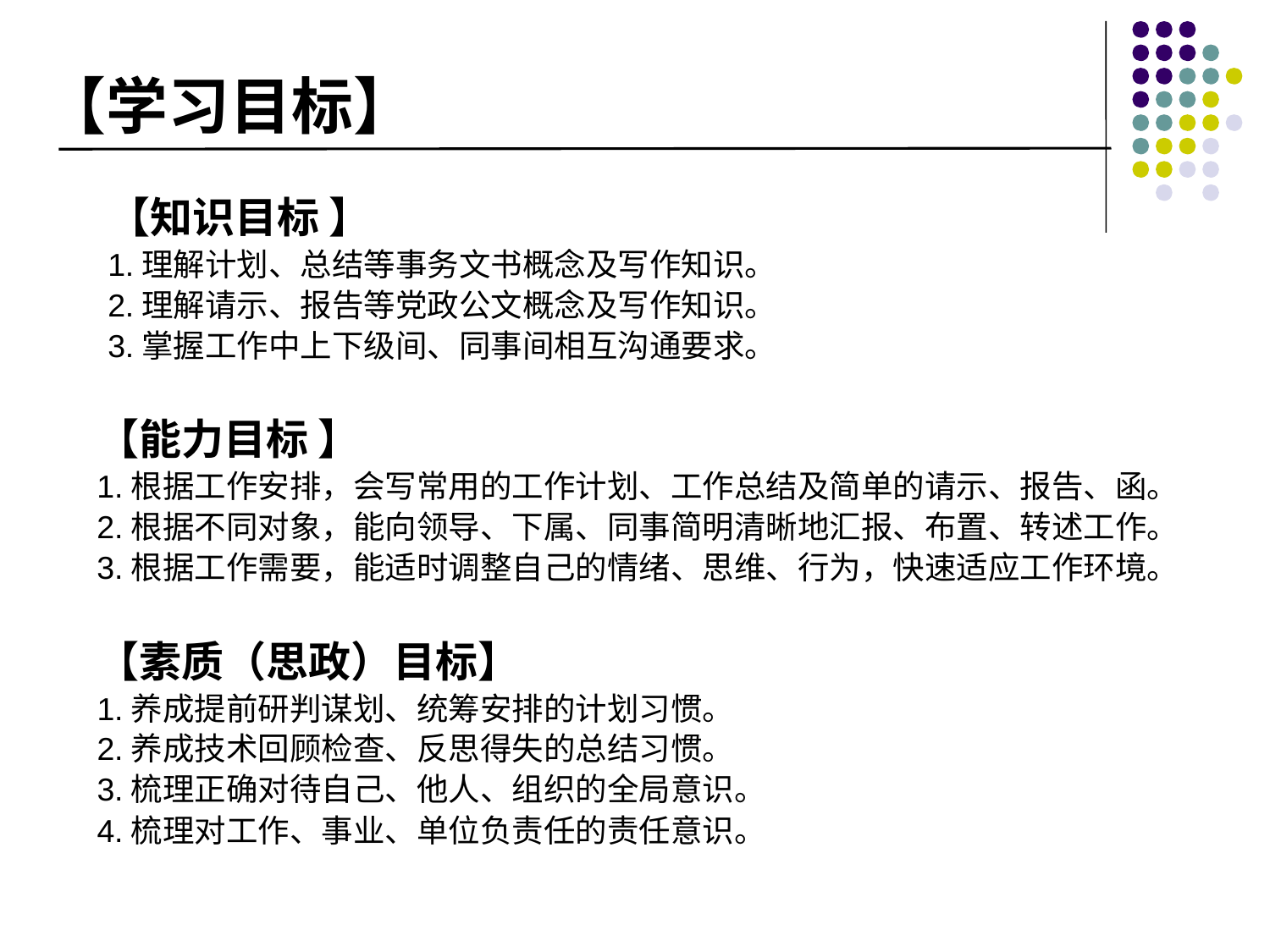

# 【学习目标】
【知识目标 】
1.理解计划、总结等事务文书概念及写作知识。
2.理解请示、报告等党政公文概念及写作知识。
3.掌握工作中上下级间、同事间相互沟通要求。
【能力目标 】
1.根据工作安排，会写常用的工作计划、工作总结及简单的请示、报告、函。
2.根据不同对象，能向领导、下属、同事简明清晰地汇报、布置、转述工作。
3.根据工作需要，能适时调整自己的情绪、思维、行为，快速适应工作环境。
【素质（思政）目标】
1.养成提前研判谋划、统筹安排的计划习惯。
2.养成技术回顾检查、反思得失的总结习惯。
3.梳理正确对待自己、他人、组织的全局意识。
4.梳理对工作、事业、单位负责任的责任意识。